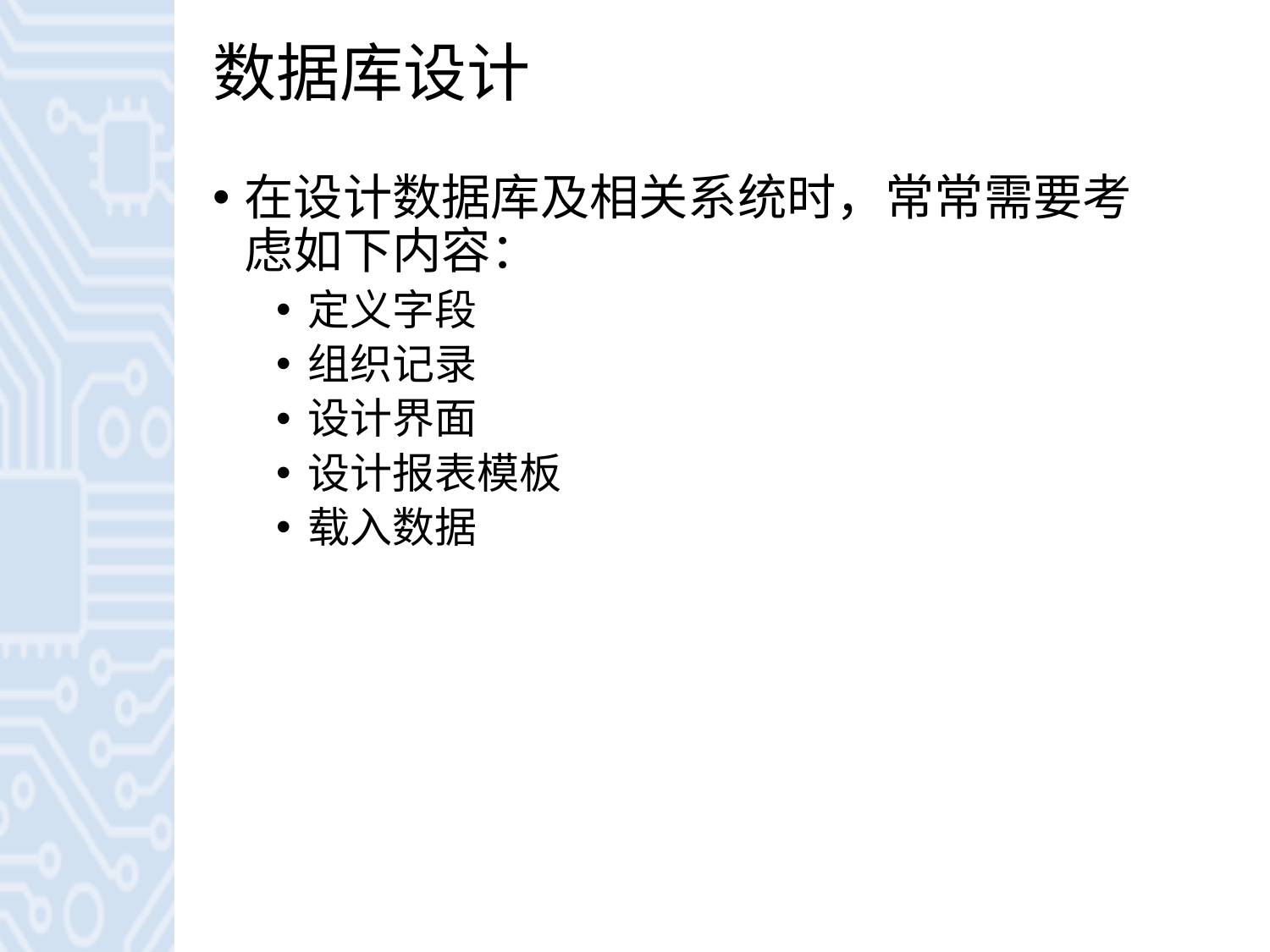

# 数据库设计
在设计数据库及相关系统时，常常需要考虑如下内容：
定义字段
组织记录
设计界面
设计报表模板
载入数据